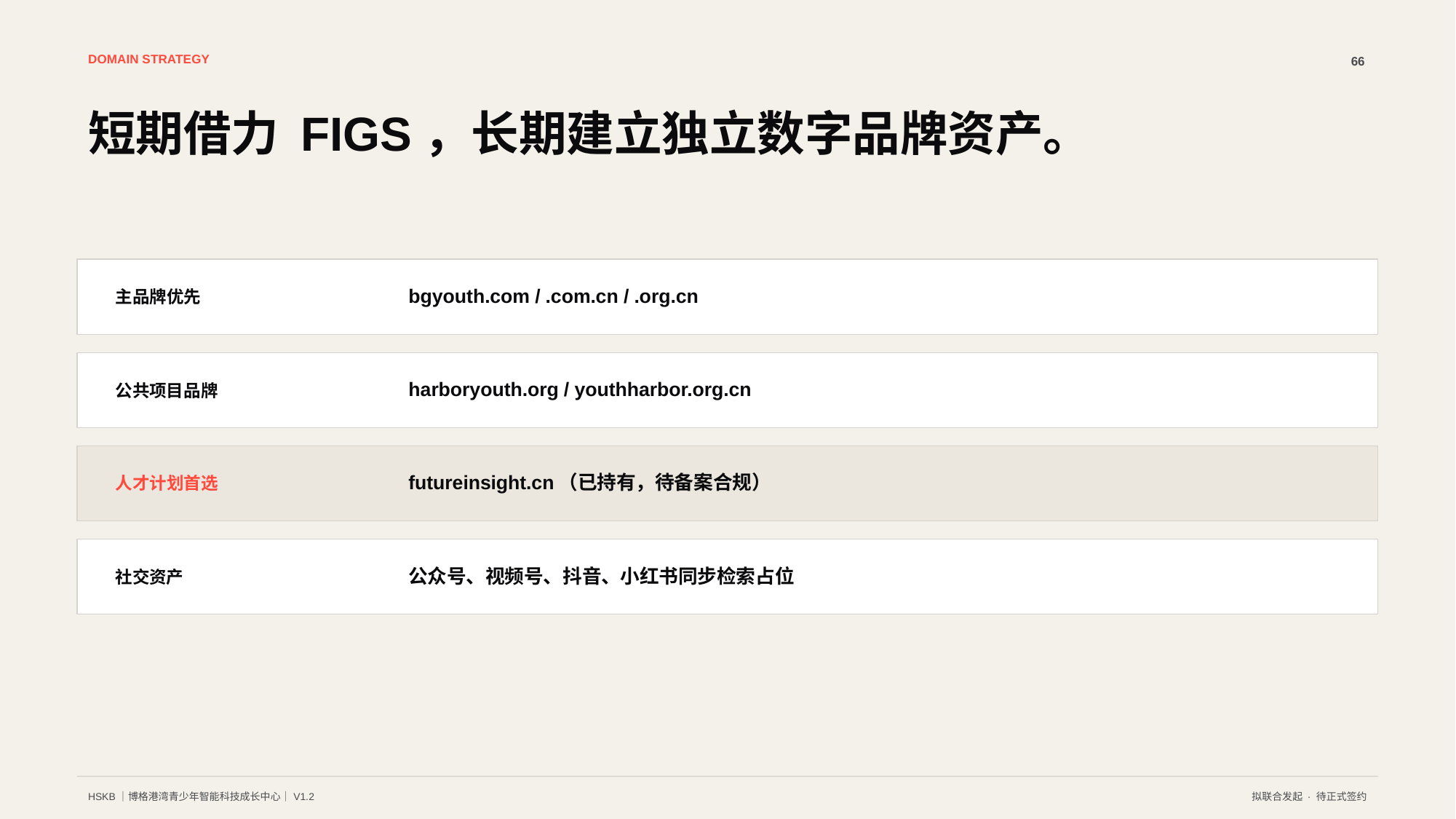

DOMAIN STRATEGY
66
短期借力 FIGS，长期建立独立数字品牌资产。

bgyouth.com / .com.cn / .org.cn
主品牌优先

harboryouth.org / youthharbor.org.cn
公共项目品牌

futureinsight.cn（已持有，待备案合规）
人才计划首选

公众号、视频号、抖音、小红书同步检索占位
社交资产

HSKB｜博格港湾青少年智能科技成长中心｜V1.2
拟联合发起 · 待正式签约